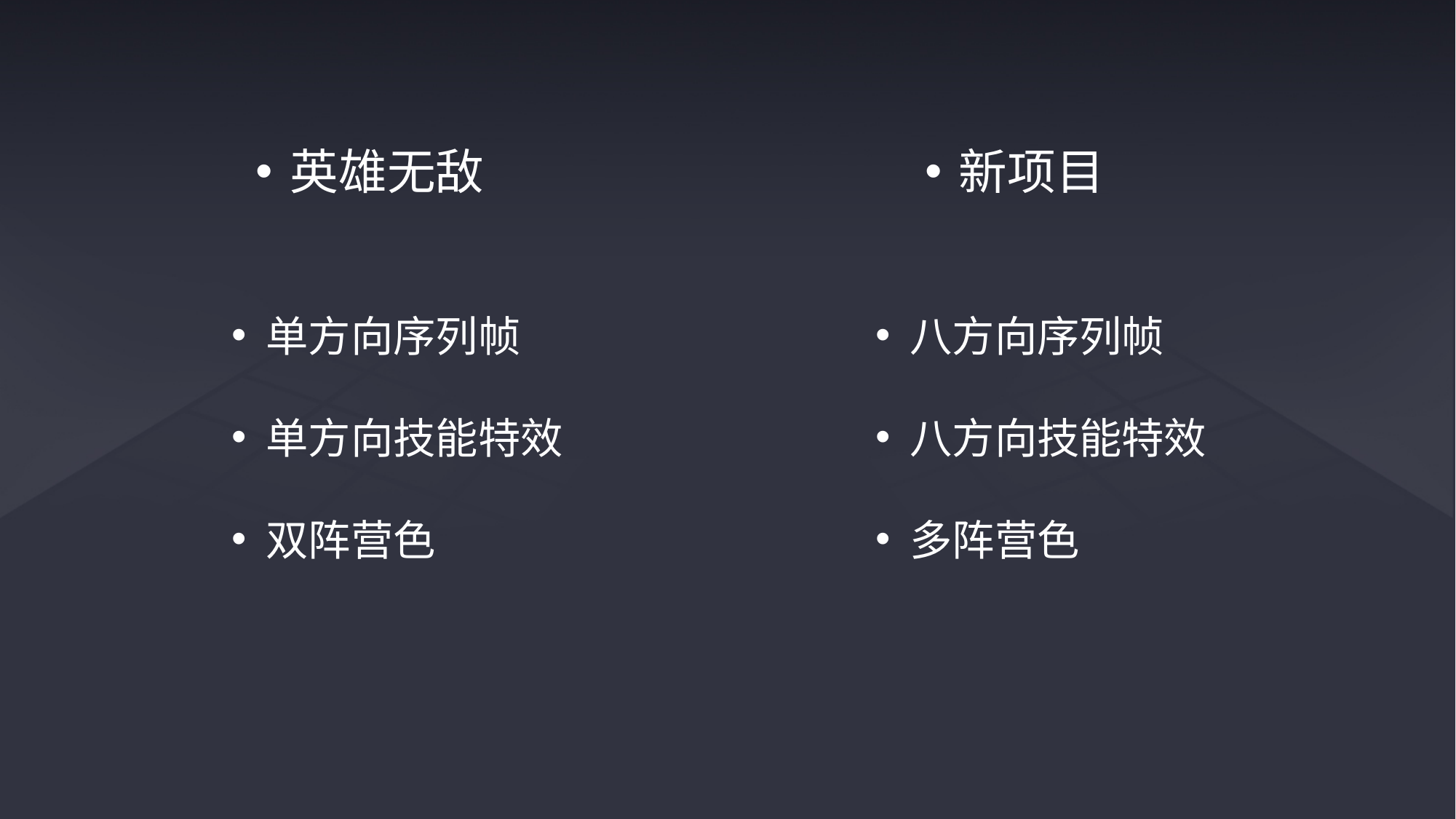

英雄无敌
新项目
单方向序列帧

单方向技能特效

双阵营色
八方向序列帧

八方向技能特效

多阵营色